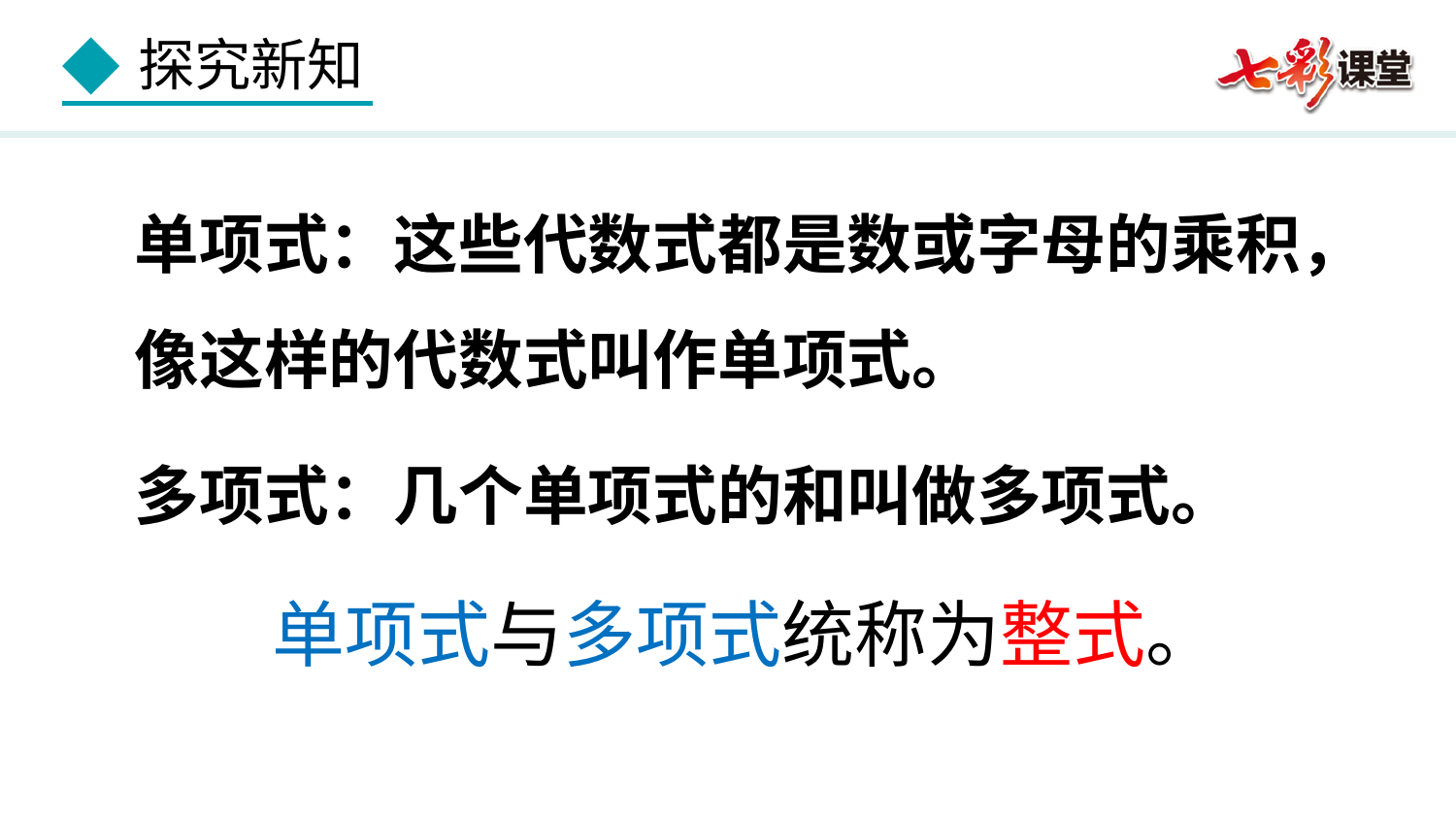

单项式：这些代数式都是数或字母的乘积，像这样的代数式叫作单项式。
多项式：几个单项式的和叫做多项式。
单项式与多项式统称为整式。